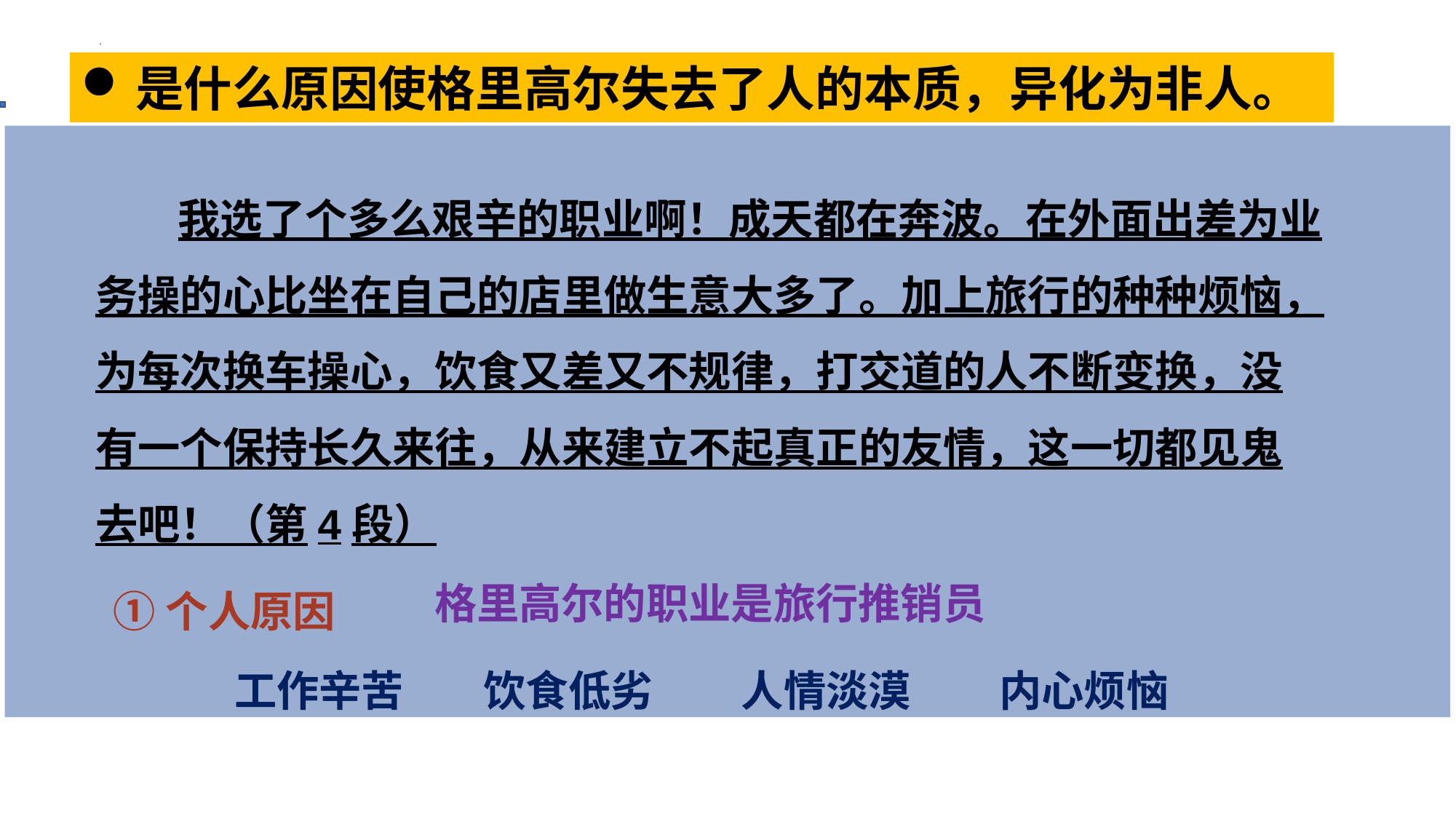

是什么原因使格里高尔失去了人的本质，异化为非人。

         我选了个多么艰辛的职业啊！成天都在奔波。在外面出差为业务操的心比坐在自己的店里做生意大多了。加上旅行的种种烦恼，为每次换车操心，饮食又差又不规律，打交道的人不断变换，没有一个保持长久来往，从来建立不起真正的友情，这一切都见鬼去吧！（第4段）
格里高尔的职业是旅行推销员
 ①个人原因
工作辛苦
饮食低劣
人情淡漠
内心烦恼